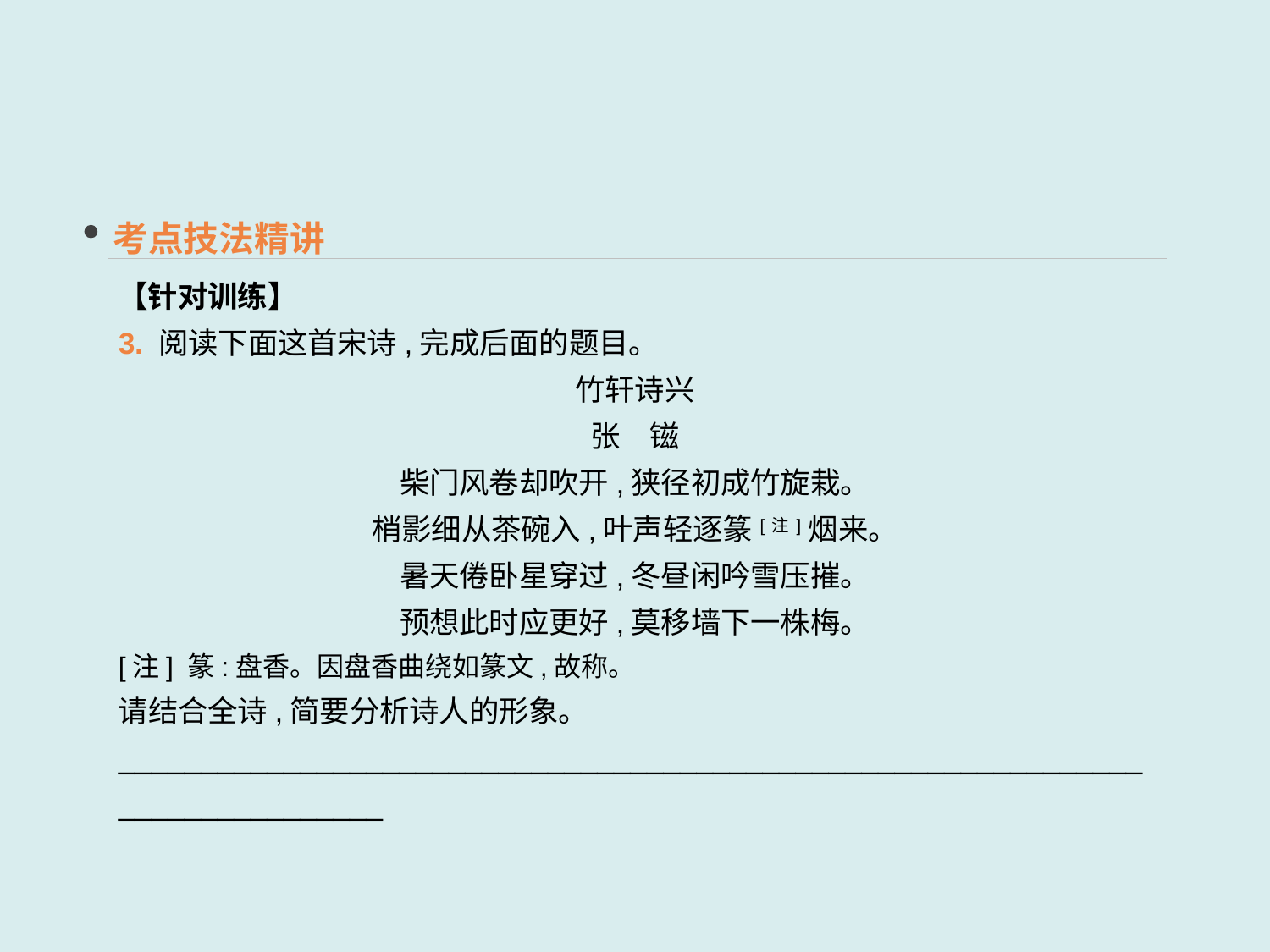

考点技法精讲

【针对训练】
3. 阅读下面这首宋诗,完成后面的题目。
竹轩诗兴
张　镃
柴门风卷却吹开,狭径初成竹旋栽。
梢影细从茶碗入,叶声轻逐篆[注]烟来。
暑天倦卧星穿过,冬昼闲吟雪压摧。
预想此时应更好,莫移墙下一株梅。
[注] 篆:盘香。因盘香曲绕如篆文,故称。
请结合全诗,简要分析诗人的形象。
______________________________________________________________________________